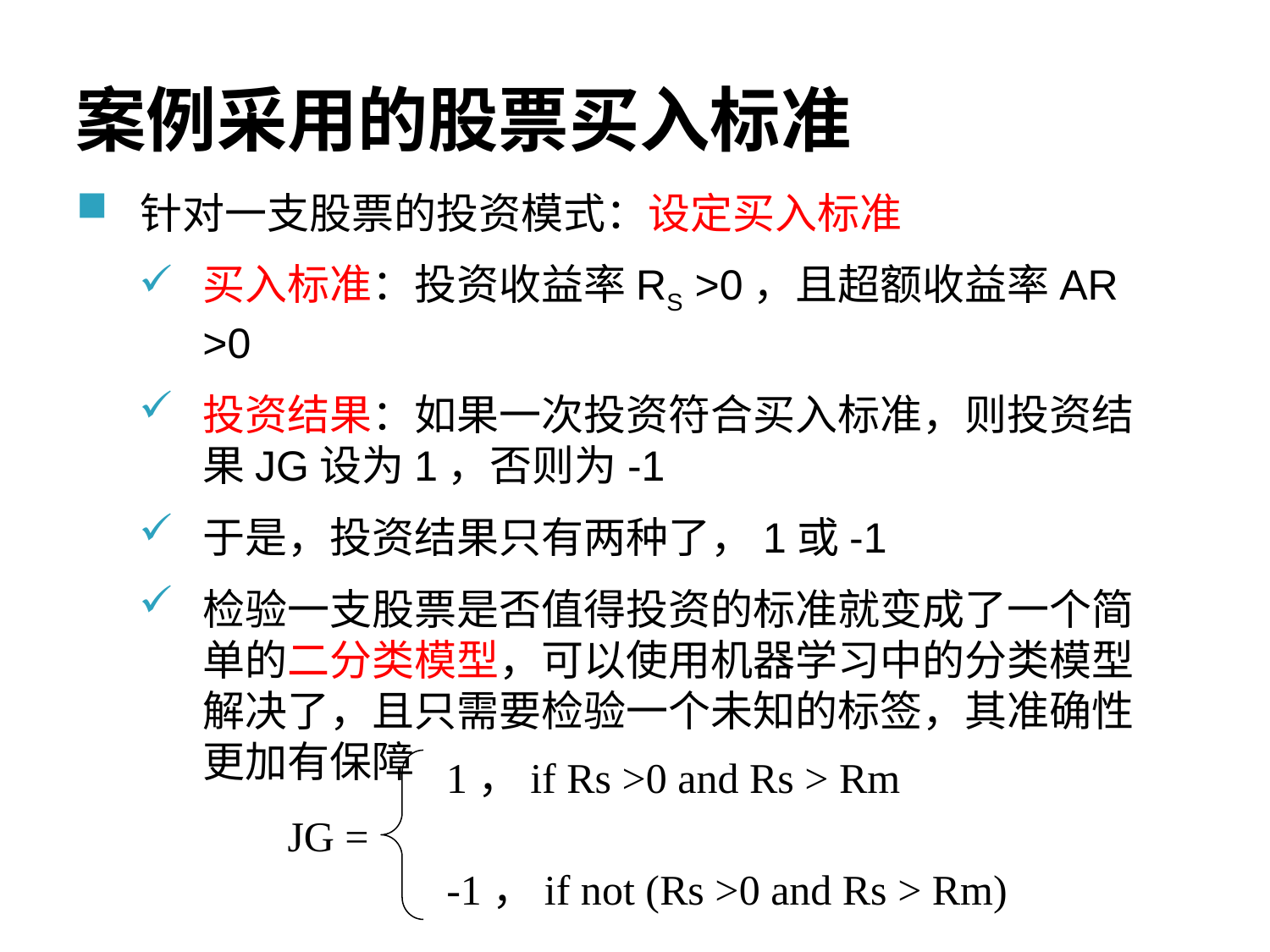

# 案例采用的股票买入标准
针对一支股票的投资模式：设定买入标准
买入标准：投资收益率RS >0，且超额收益率AR >0
投资结果：如果一次投资符合买入标准，则投资结果JG设为1，否则为-1
于是，投资结果只有两种了，1或-1
检验一支股票是否值得投资的标准就变成了一个简单的二分类模型，可以使用机器学习中的分类模型解决了，且只需要检验一个未知的标签，其准确性更加有保障

1，if Rs >0 and Rs > Rm

JG =
-1，if not (Rs >0 and Rs > Rm)